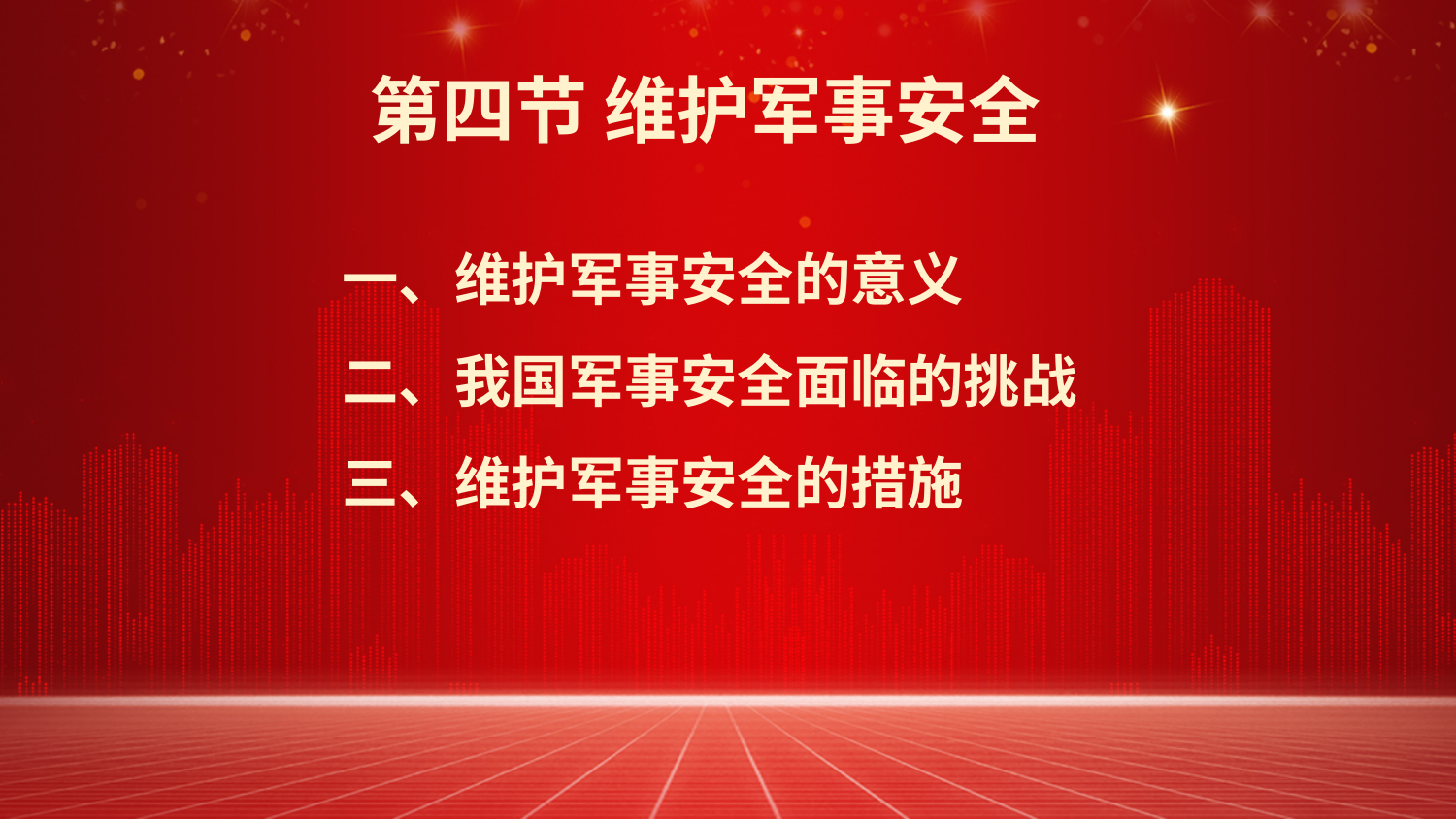

第四节 维护军事安全
一、维护军事安全的意义
二、我国军事安全面临的挑战三、维护军事安全的措施